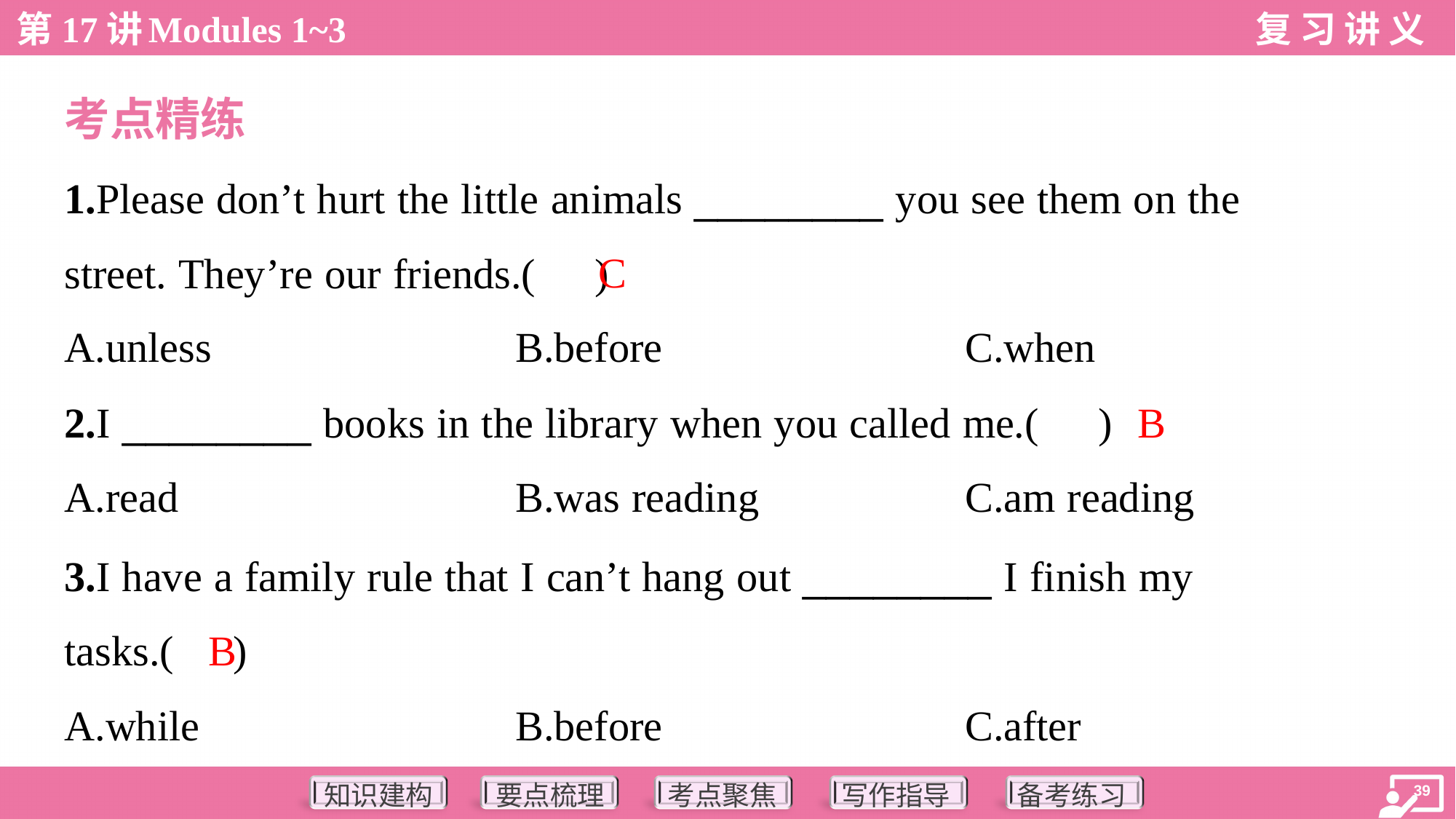

考点精练
1.Please don’t hurt the little animals ________ you see them on the
street. They’re our friends.(     )
C
A.unless	B.before	C.when
B
2.I ________ books in the library when you called me.(     )
A.read	B.was reading	C.am reading
3.I have a family rule that I can’t hang out ________ I finish my
tasks.(     )
B
A.while	B.before	C.after